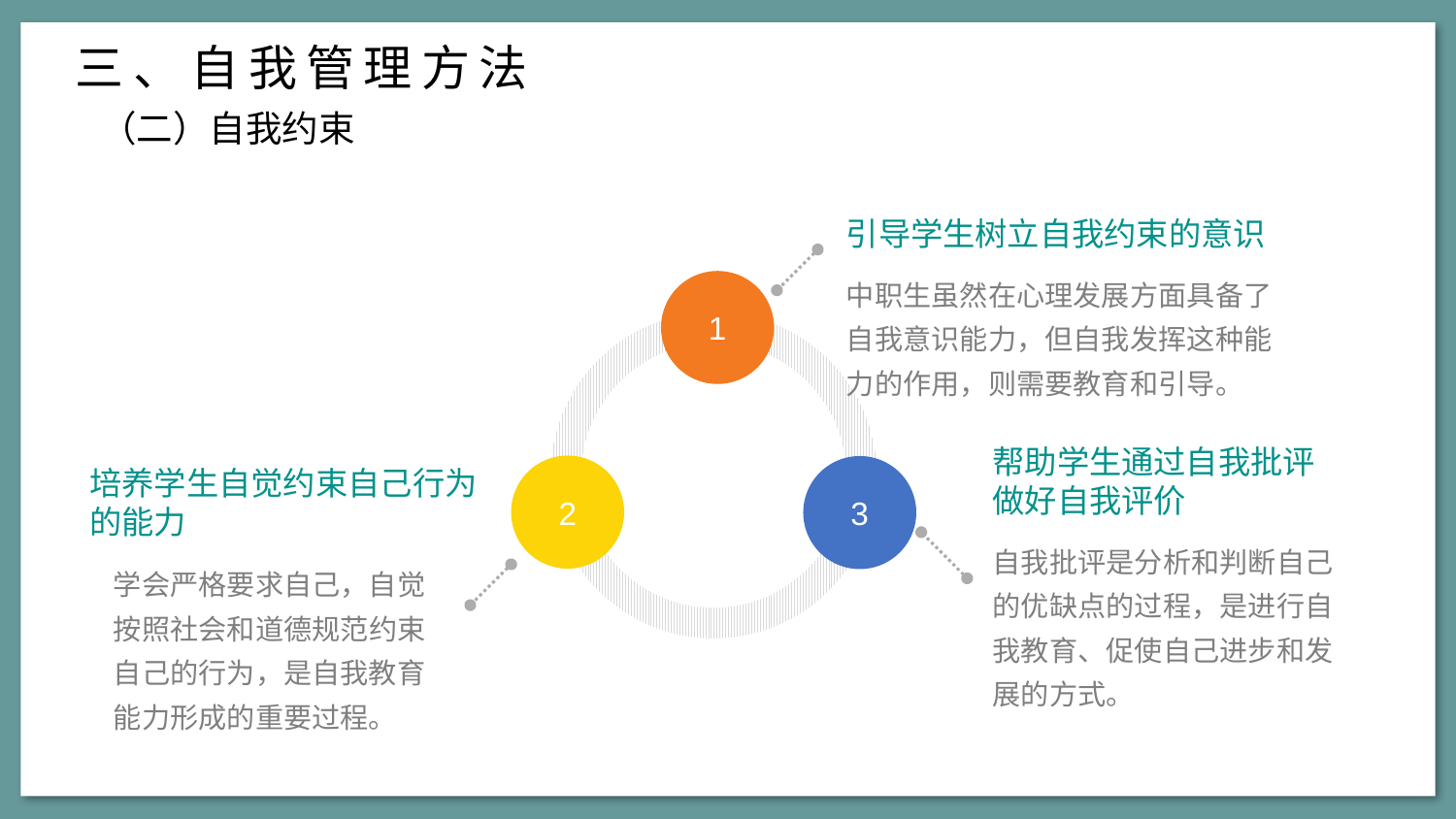

三、自我管理方法
（二）自我约束
引导学生树立自我约束的意识
中职生虽然在心理发展方面具备了自我意识能力，但自我发挥这种能力的作用，则需要教育和引导。
1

帮助学生通过自我批评做好自我评价
培养学生自觉约束自己行为的能力
2
3
自我批评是分析和判断自己的优缺点的过程，是进行自我教育、促使自己进步和发展的方式。
学会严格要求自己，自觉按照社会和道德规范约束自己的行为，是自我教育能力形成的重要过程。